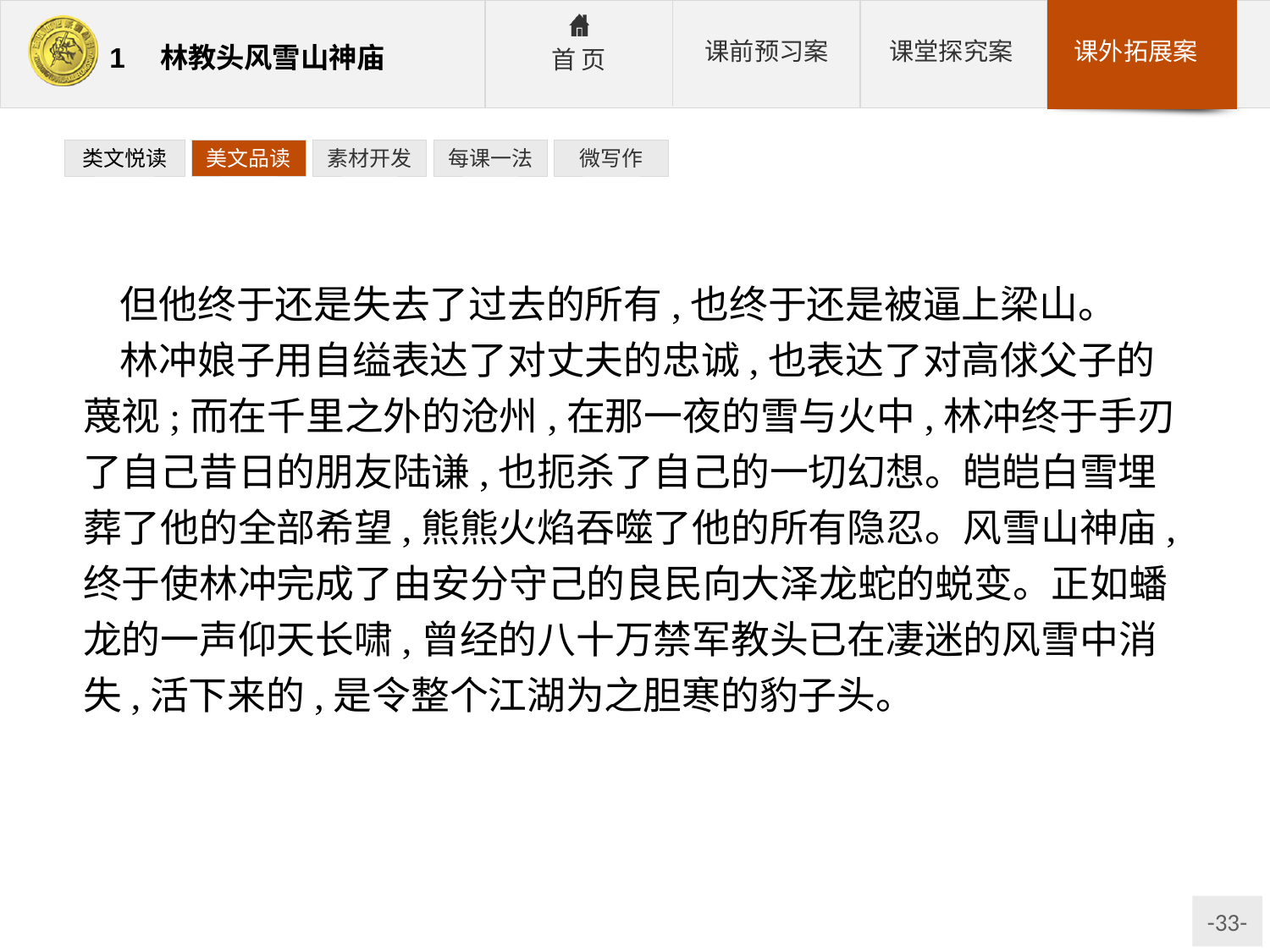

类文悦读
美文品读
素材开发
每课一法
微写作
但他终于还是失去了过去的所有,也终于还是被逼上梁山。
林冲娘子用自缢表达了对丈夫的忠诚,也表达了对高俅父子的蔑视;而在千里之外的沧州,在那一夜的雪与火中,林冲终于手刃了自己昔日的朋友陆谦,也扼杀了自己的一切幻想。皑皑白雪埋葬了他的全部希望,熊熊火焰吞噬了他的所有隐忍。风雪山神庙,终于使林冲完成了由安分守己的良民向大泽龙蛇的蜕变。正如蟠龙的一声仰天长啸,曾经的八十万禁军教头已在凄迷的风雪中消失,活下来的,是令整个江湖为之胆寒的豹子头。